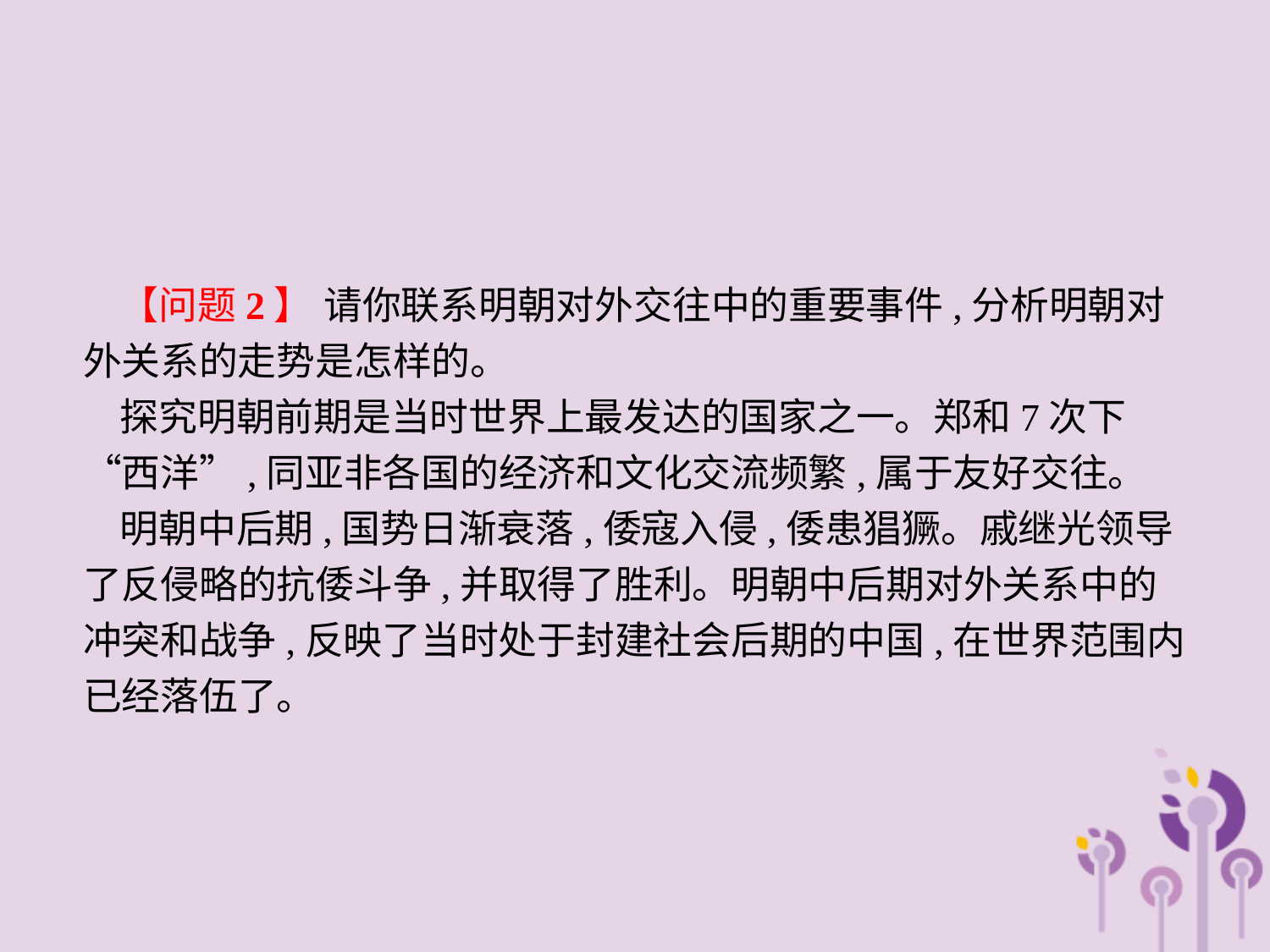

【问题2】 请你联系明朝对外交往中的重要事件,分析明朝对外关系的走势是怎样的。
探究明朝前期是当时世界上最发达的国家之一。郑和7次下“西洋”,同亚非各国的经济和文化交流频繁,属于友好交往。
明朝中后期,国势日渐衰落,倭寇入侵,倭患猖獗。戚继光领导了反侵略的抗倭斗争,并取得了胜利。明朝中后期对外关系中的冲突和战争,反映了当时处于封建社会后期的中国,在世界范围内已经落伍了。